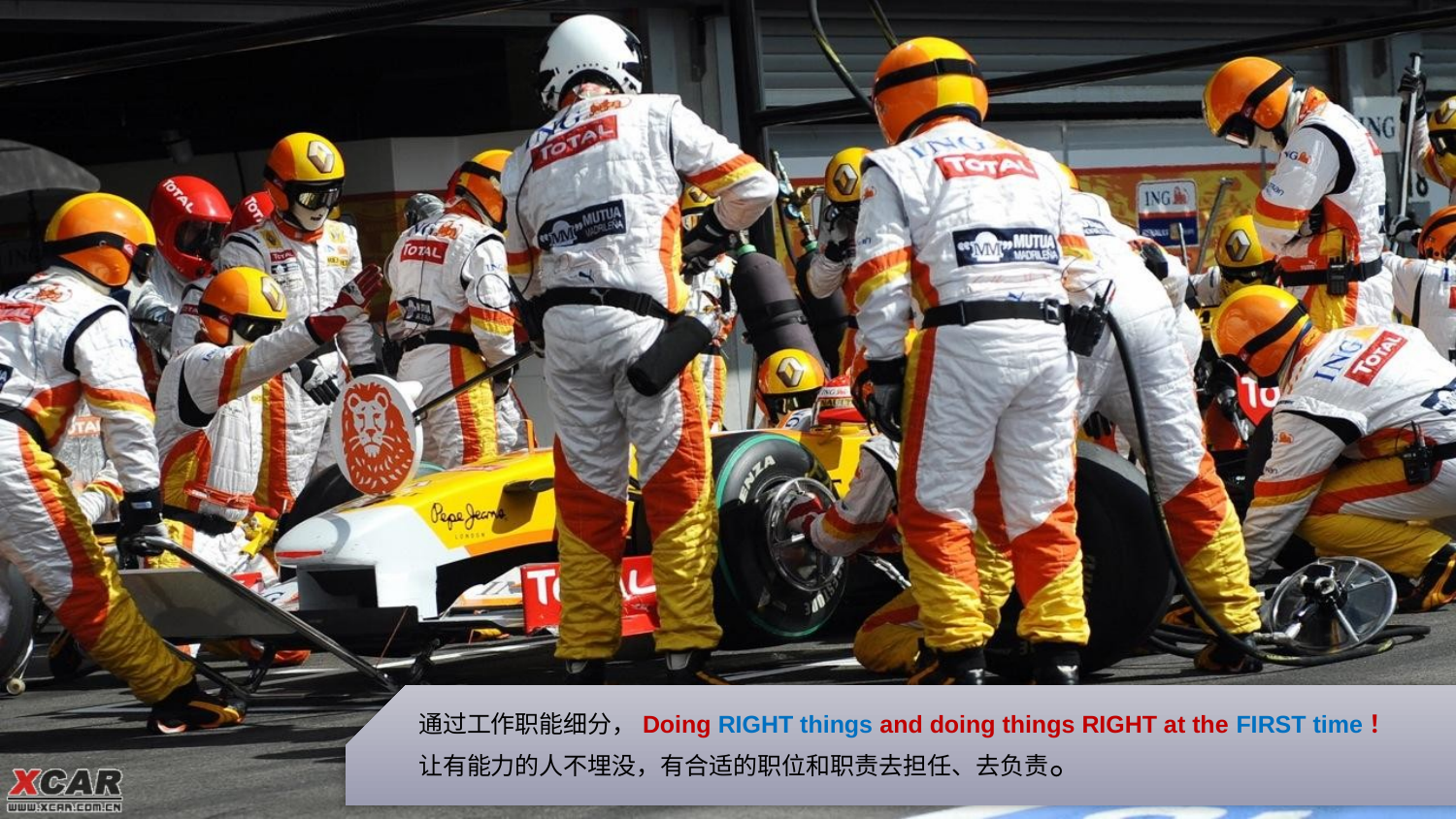

通过工作职能细分，Doing RIGHT things and doing things RIGHT at the FIRST time！
让有能力的人不埋没，有合适的职位和职责去担任、去负责。